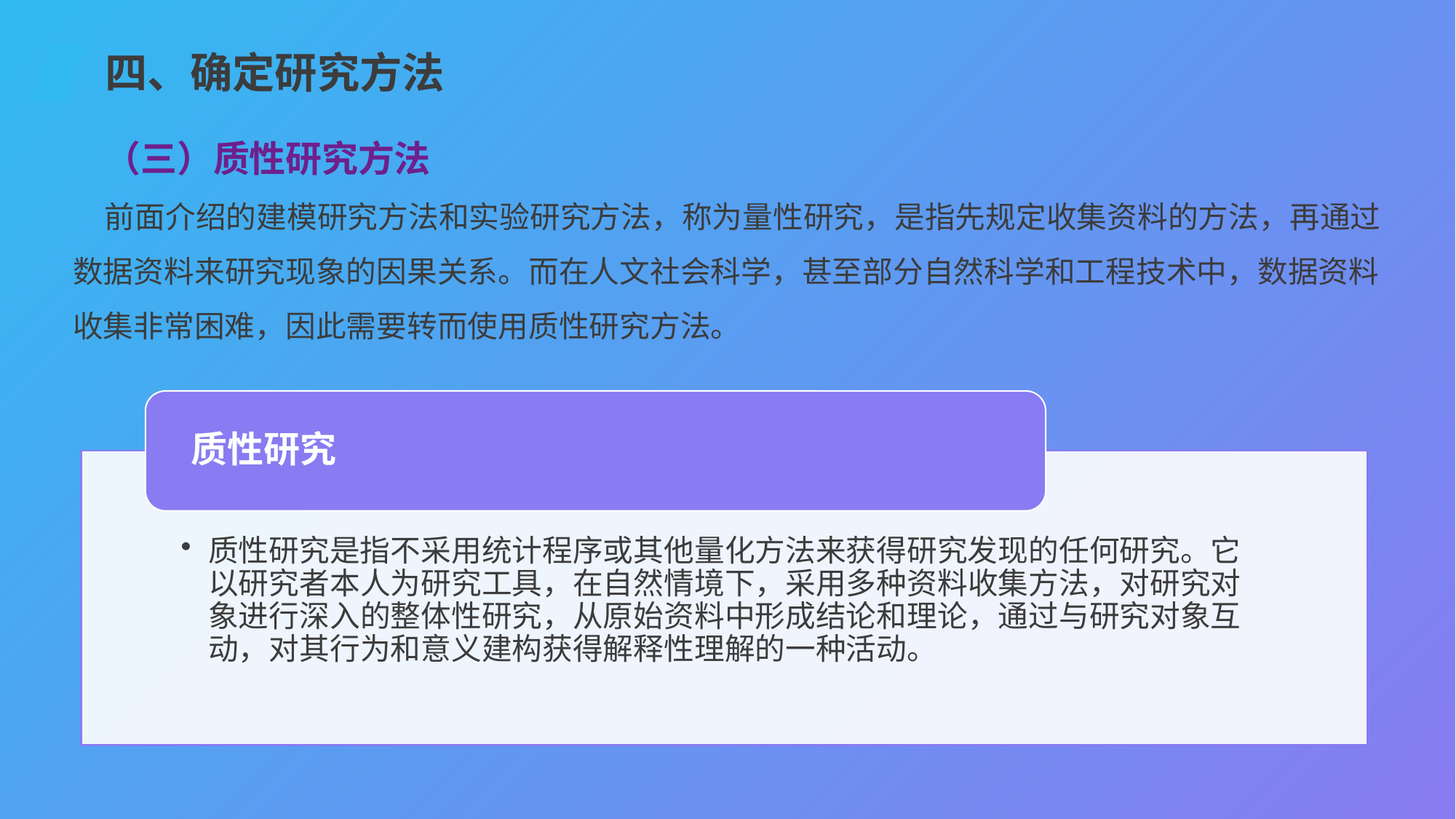

四、确定研究方法
（三）质性研究方法
前面介绍的建模研究方法和实验研究方法，称为量性研究，是指先规定收集资料的方法，再通过数据资料来研究现象的因果关系。而在人文社会科学，甚至部分自然科学和工程技术中，数据资料收集非常困难，因此需要转而使用质性研究方法。
质性研究是指不采用统计程序或其他量化方法来获得研究发现的任何研究。它以研究者本人为研究工具，在自然情境下，采用多种资料收集方法，对研究对象进行深入的整体性研究，从原始资料中形成结论和理论，通过与研究对象互动，对其行为和意义建构获得解释性理解的一种活动。
质性研究